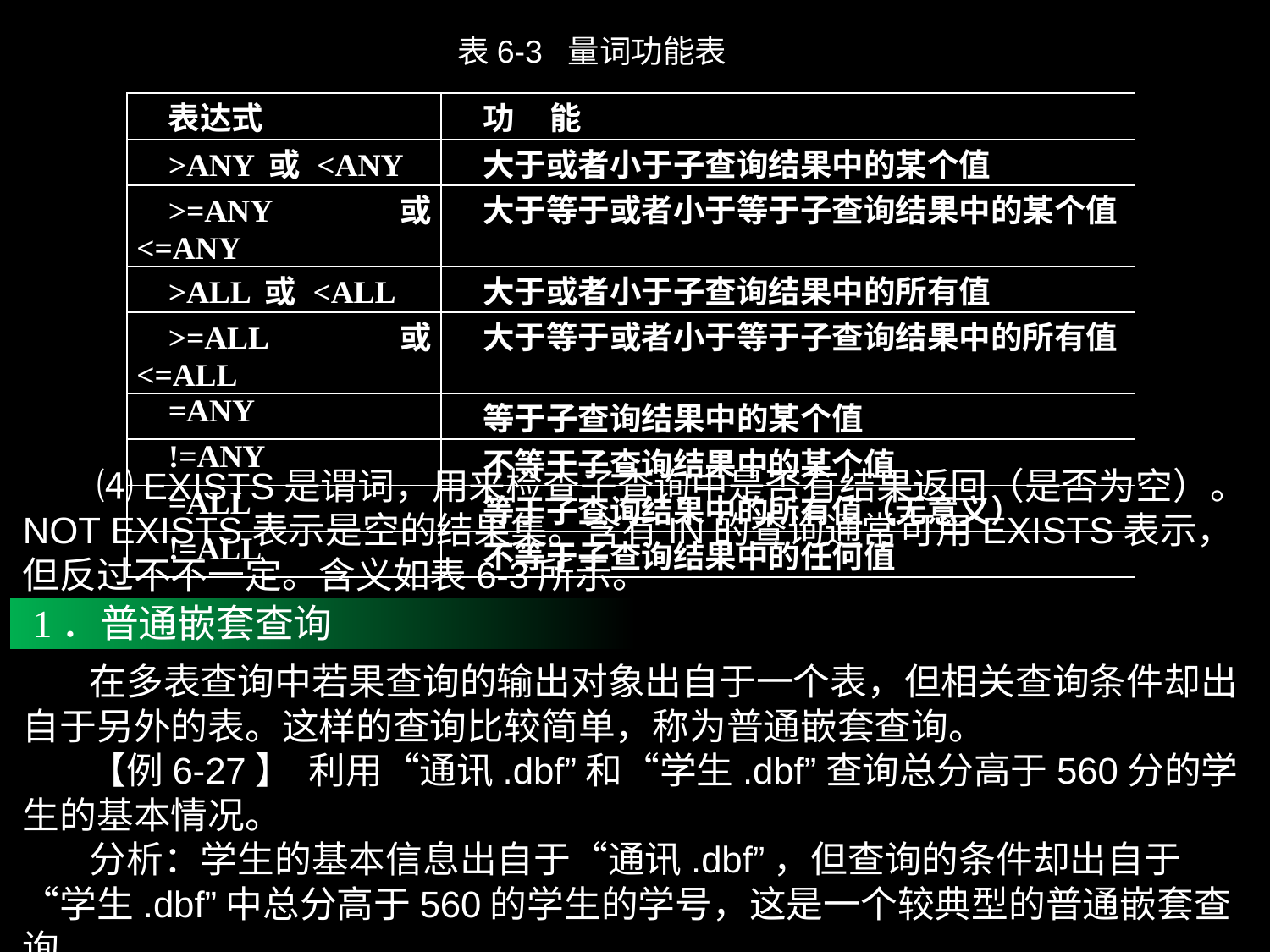

表6-3  量词功能表
| 表达式 | 功 能 |
| --- | --- |
| >ANY 或 <ANY | 大于或者小于子查询结果中的某个值 |
| >=ANY 或 <=ANY | 大于等于或者小于等于子查询结果中的某个值 |
| >ALL 或 <ALL | 大于或者小于子查询结果中的所有值 |
| >=ALL 或 <=ALL | 大于等于或者小于等于子查询结果中的所有值 |
| =ANY | 等于子查询结果中的某个值 |
| !=ANY | 不等于子查询结果中的某个值 |
| =ALL | 等于子查询结果中的所有值（无意义） |
| !=ALL | 不等于子查询结果中的任何值 |
　　⑷EXISTS是谓词，用来检查子查询中是否有结果返回（是否为空）。NOT EXISTS表示是空的结果集。含有IN的查询通常可用EXISTS表示，但反过不不一定。含义如表6-3所示。
 1．普通嵌套查询
       在多表查询中若果查询的输出对象出自于一个表，但相关查询条件却出自于另外的表。这样的查询比较简单，称为普通嵌套查询。
       【例6-27】  利用“通讯.dbf”和“学生.dbf”查询总分高于560分的学生的基本情况。
       分析：学生的基本信息出自于“通讯.dbf”，但查询的条件却出自于“学生.dbf”中总分高于560的学生的学号，这是一个较典型的普通嵌套查询。